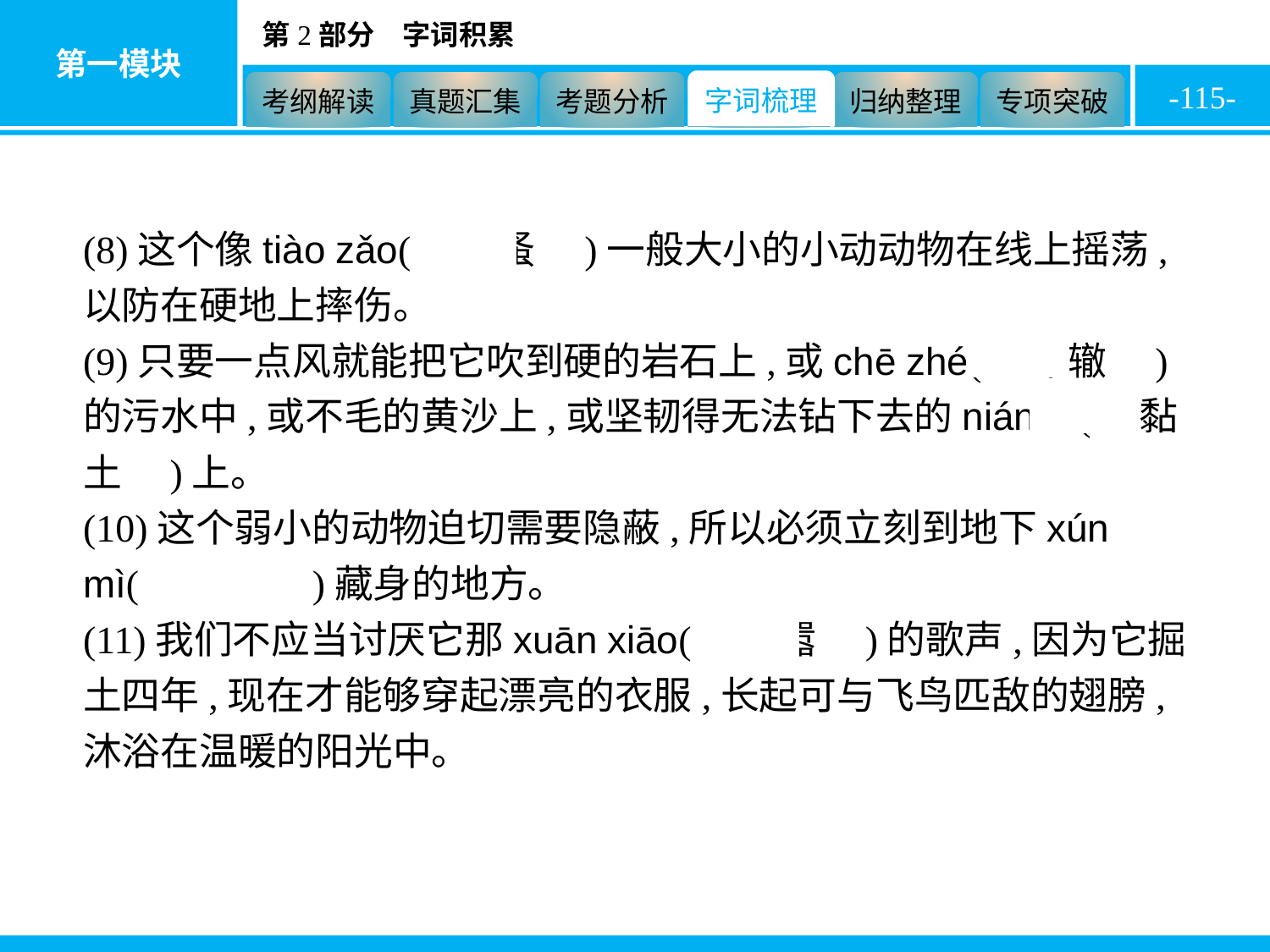

-115-
(8)这个像tiào zǎo(　跳蚤　)一般大小的小动动物在线上摇荡,以防在硬地上摔伤。
(9)只要一点风就能把它吹到硬的岩石上,或chē zhé(　车辙　)的污水中,或不毛的黄沙上,或坚韧得无法钻下去的nián tǔ(　黏土　)上。
(10)这个弱小的动物迫切需要隐蔽,所以必须立刻到地下xún mì(　寻觅　)藏身的地方。
(11)我们不应当讨厌它那xuān xiāo(　喧嚣　)的歌声,因为它掘土四年,现在才能够穿起漂亮的衣服,长起可与飞鸟匹敌的翅膀,沐浴在温暖的阳光中。